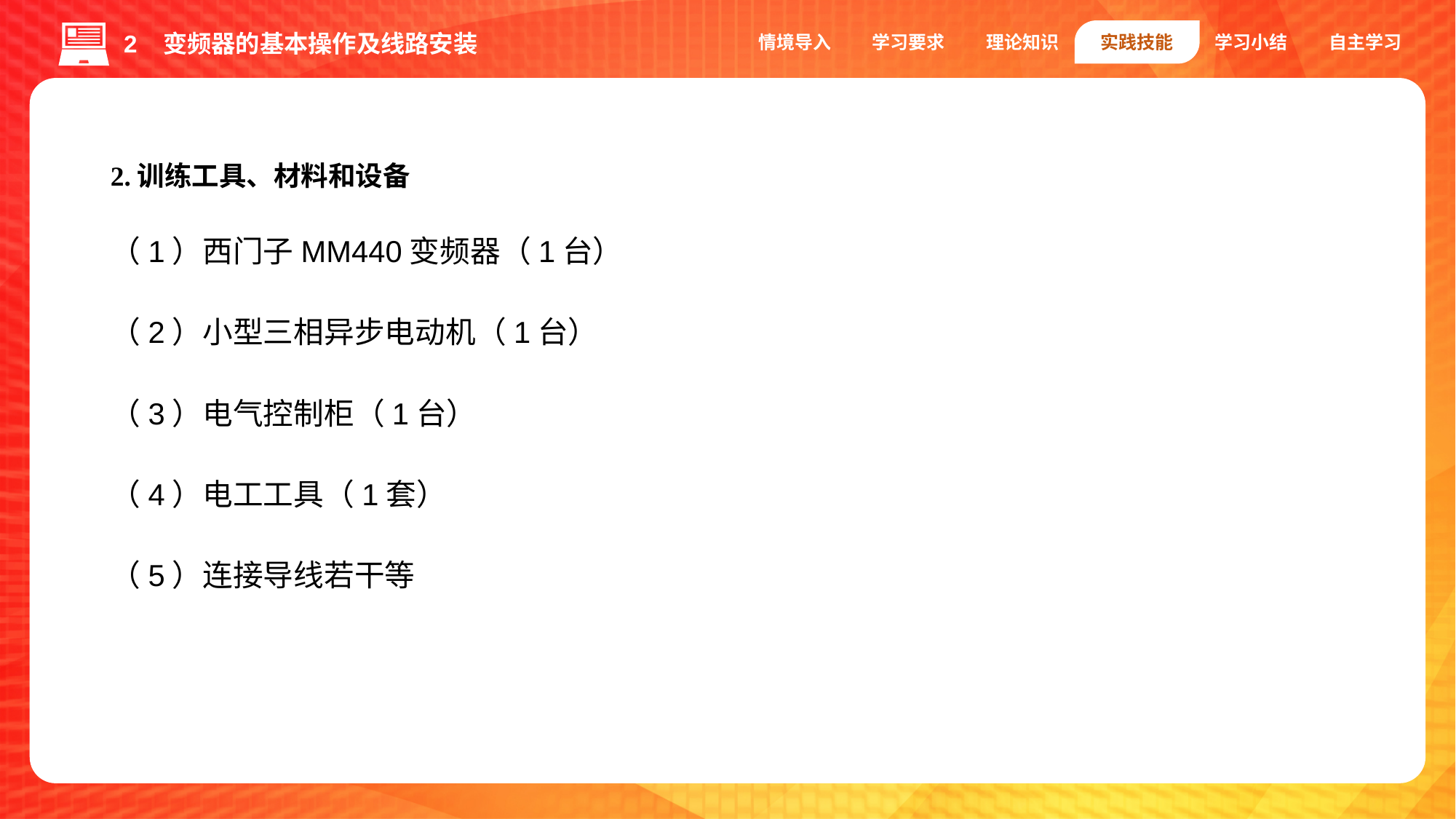

情境导入
学习要求
理论知识
实践技能
学习小结
自主学习

2   变频器的基本操作及线路安装
2.训练工具、材料和设备
（1）西门子MM440变频器（1台）
（2）小型三相异步电动机（1台）
（3）电气控制柜（1台）
（4）电工工具（1套）
（5）连接导线若干等